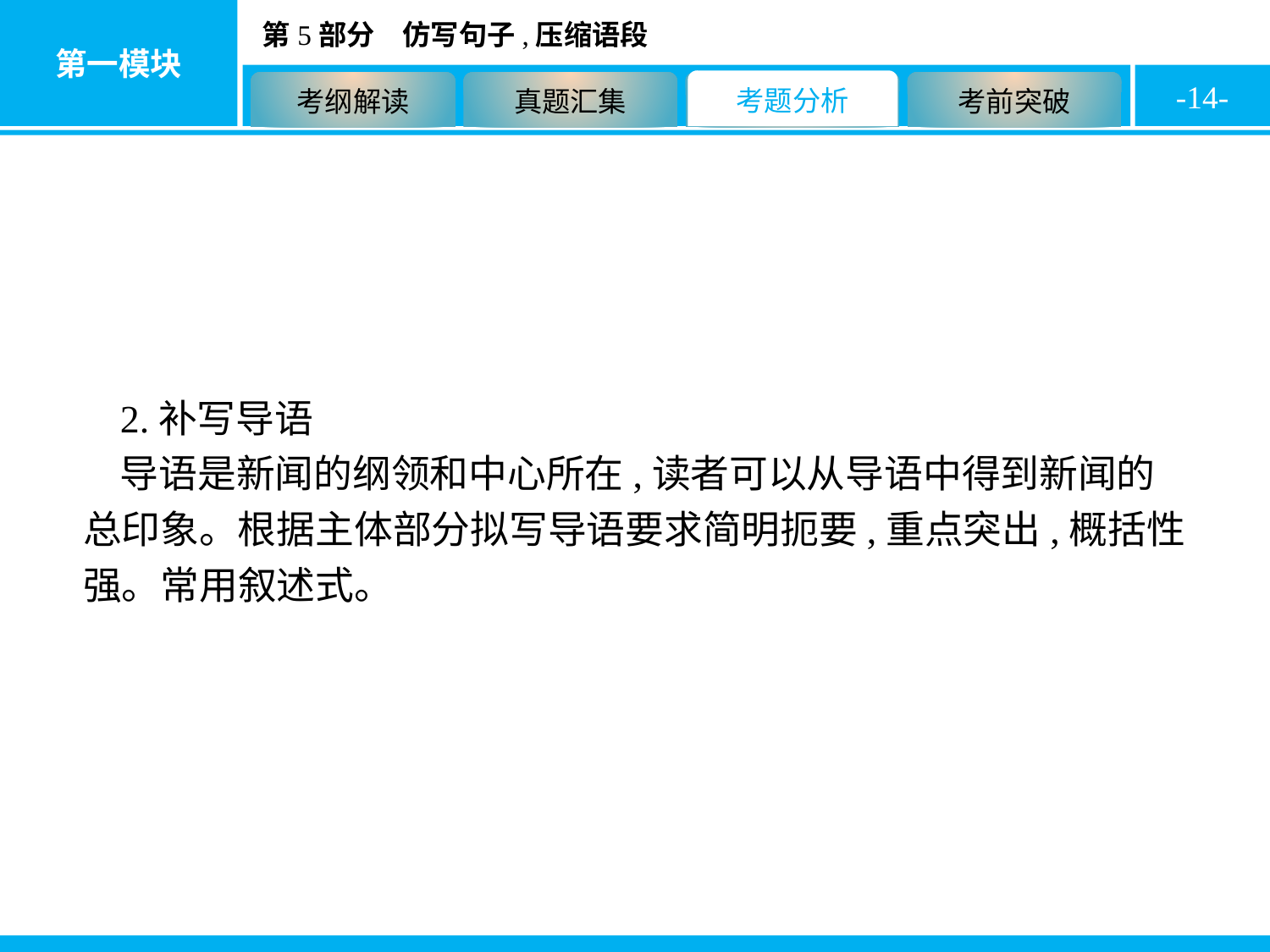

-14-
2.补写导语
导语是新闻的纲领和中心所在,读者可以从导语中得到新闻的总印象。根据主体部分拟写导语要求简明扼要,重点突出,概括性强。常用叙述式。